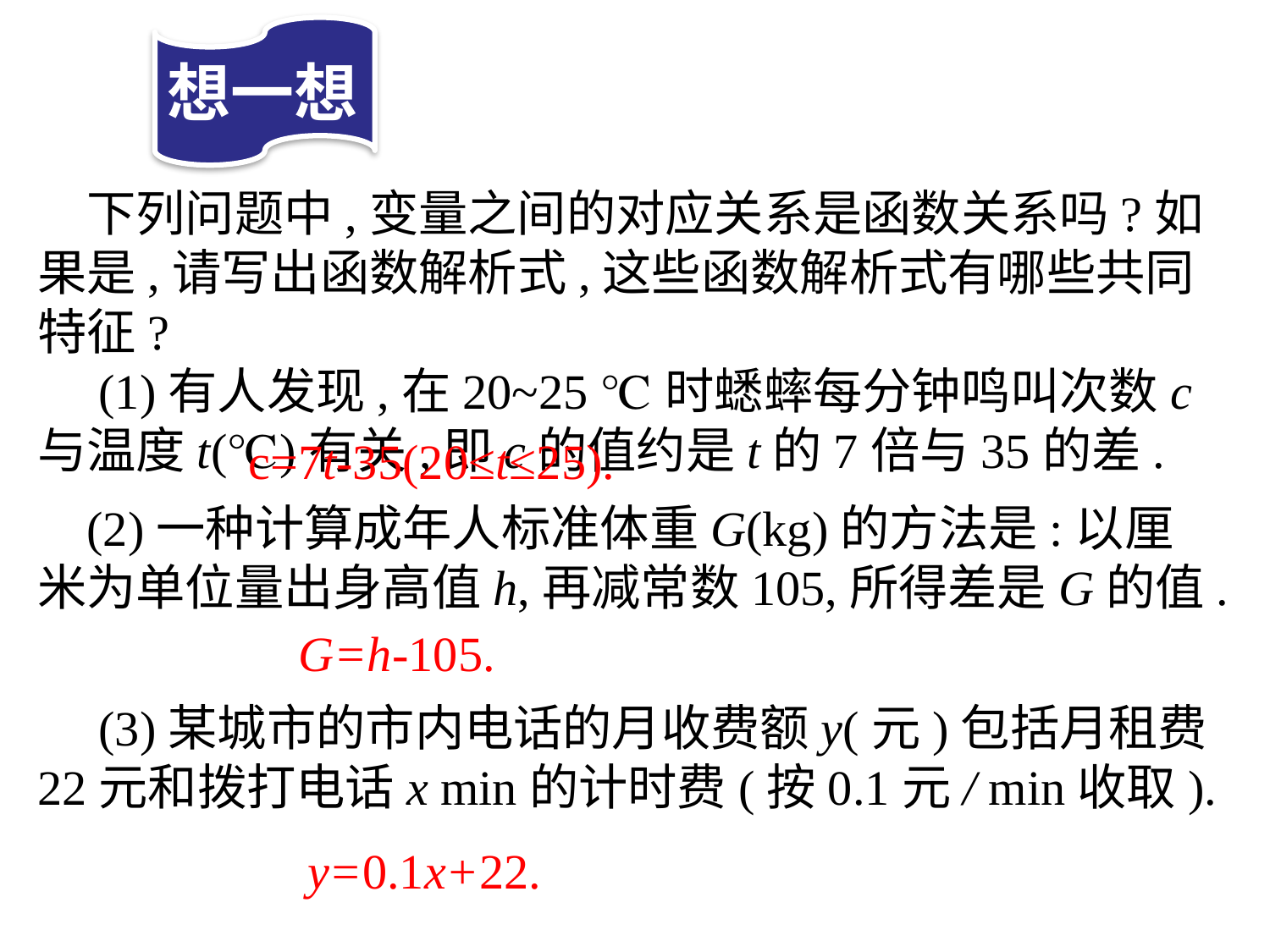

想一想
　下列问题中,变量之间的对应关系是函数关系吗?如果是,请写出函数解析式,这些函数解析式有哪些共同特征?
　(1)有人发现,在20~25 ℃时蟋蟀每分钟鸣叫次数c与温度t(℃)有关,即c的值约是t的7倍与35的差.
c=7t-35(20≤t≤25).
    (2)一种计算成年人标准体重G(kg)的方法是:以厘米为单位量出身高值h,再减常数105,所得差是G的值.
G=h-105.
　(3)某城市的市内电话的月收费额y(元)包括月租费22元和拨打电话x min的计时费(按0.1元/ min收取).
y=0.1x+22.